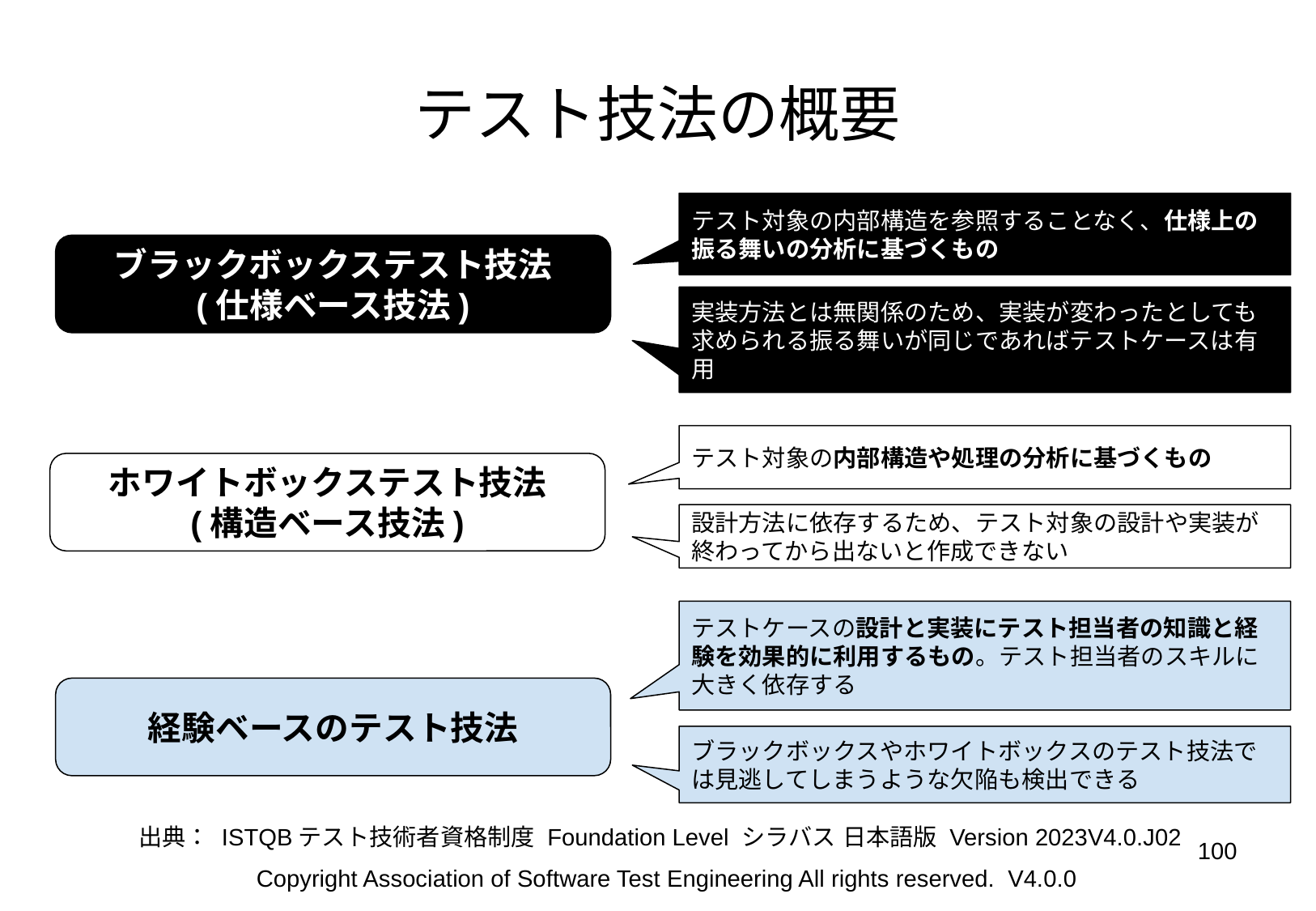

# テスト技法の概要
テスト対象の内部構造を参照することなく、仕様上の振る舞いの分析に基づくもの
ブラックボックステスト技法
(仕様ベース技法)
実装方法とは無関係のため、実装が変わったとしても求められる振る舞いが同じであればテストケースは有用
テスト対象の内部構造や処理の分析に基づくもの
ホワイトボックステスト技法
(構造ベース技法)
設計方法に依存するため、テスト対象の設計や実装が終わってから出ないと作成できない
テストケースの設計と実装にテスト担当者の知識と経験を効果的に利用するもの。テスト担当者のスキルに大きく依存する
経験ベースのテスト技法
ブラックボックスやホワイトボックスのテスト技法では見逃してしまうような欠陥も検出できる
出典： ISTQBテスト技術者資格制度 Foundation Level シラバス 日本語版 Version 2023V4.0.J02
100
Copyright Association of Software Test Engineering All rights reserved.  V4.0.0